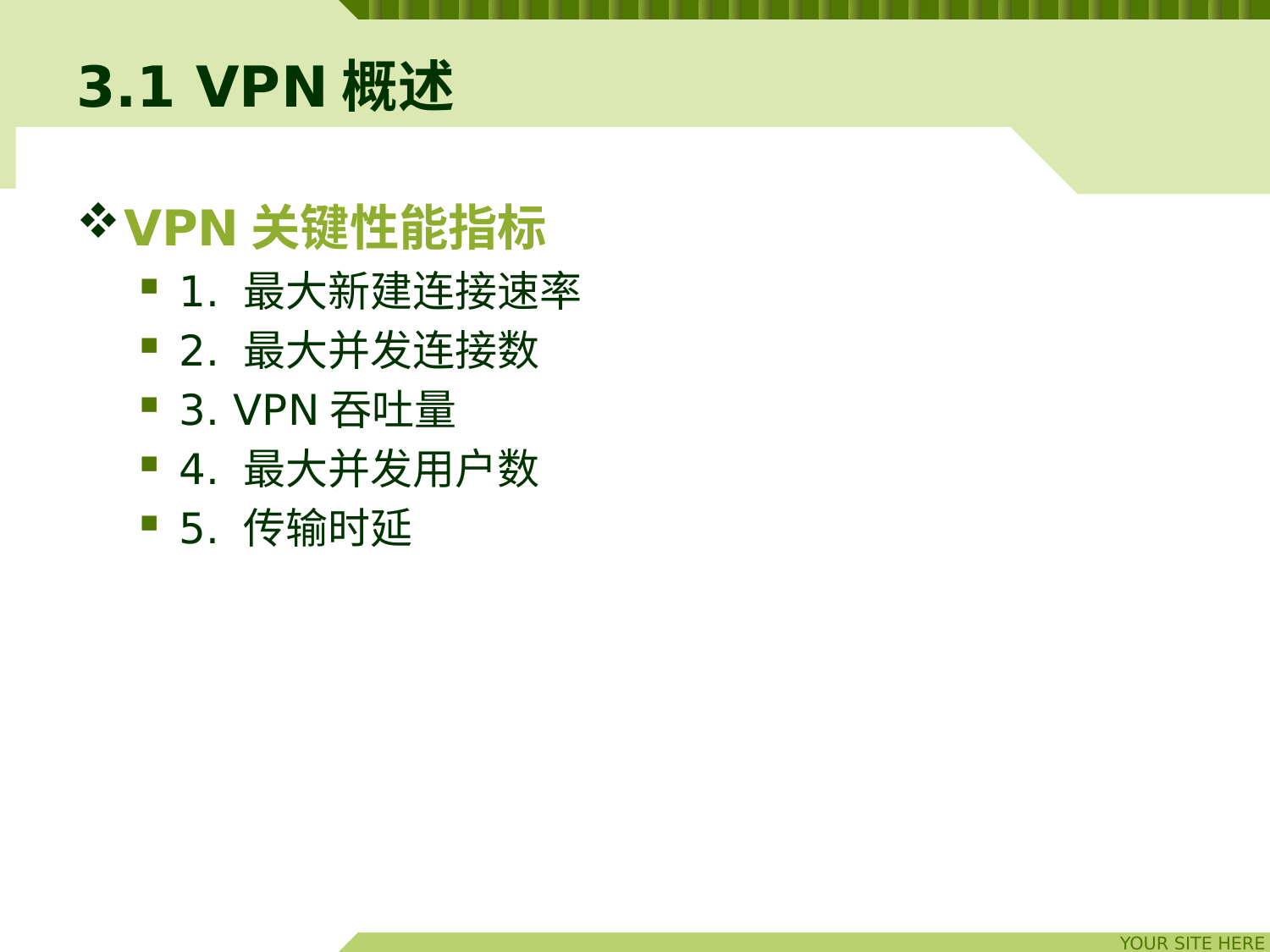

# 3.1 VPN概述
VPN关键性能指标
1. 最大新建连接速率
2. 最大并发连接数
3. VPN吞吐量
4. 最大并发用户数
5. 传输时延